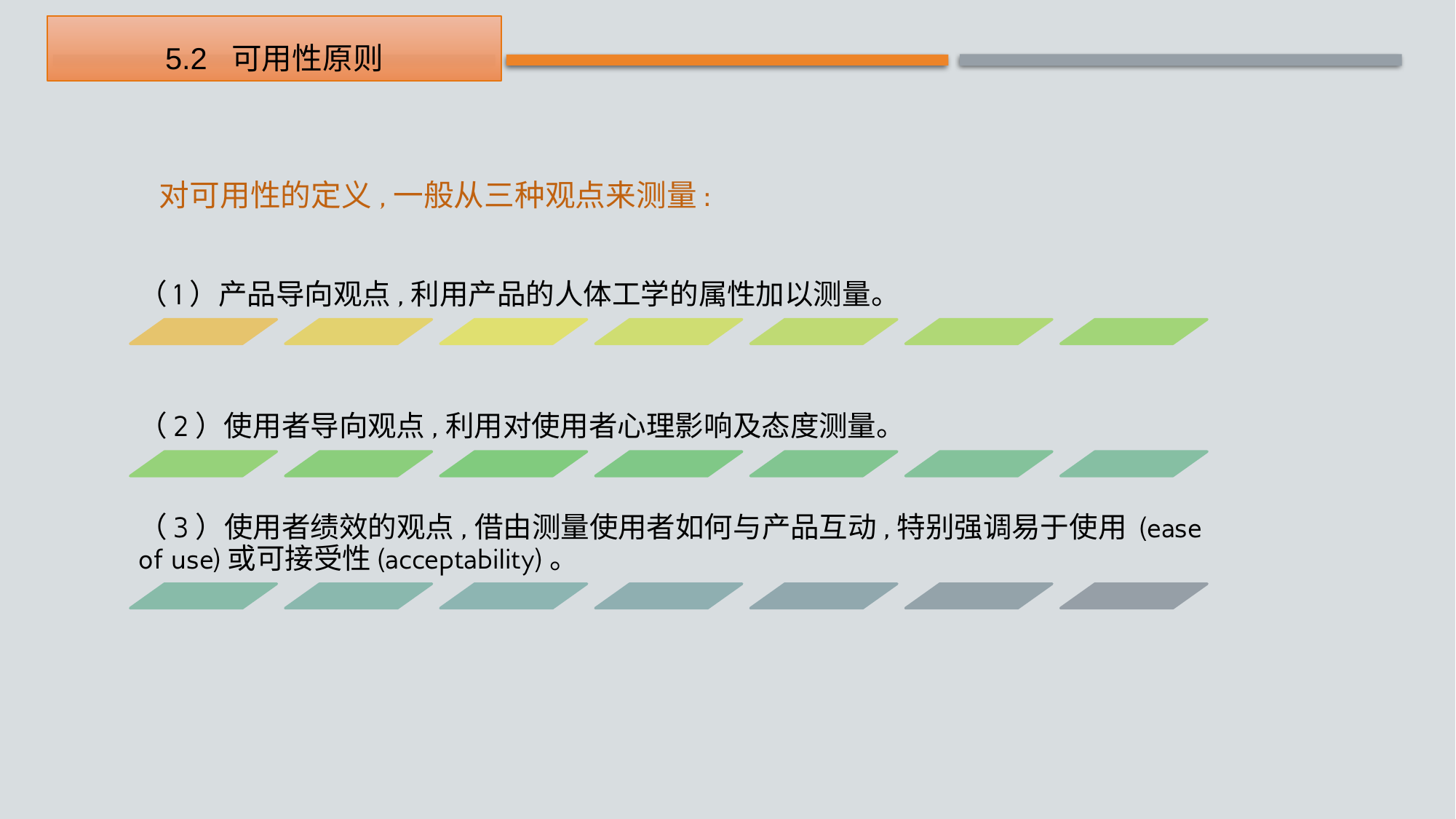

5.2  可用性原则
对可用性的定义,一般从三种观点来测量:
（1）产品导向观点,利用产品的人体工学的属性加以测量。
（2）使用者导向观点,利用对使用者心理影响及态度测量。
（3）使用者绩效的观点,借由测量使用者如何与产品互动,特别强调易于使用 (ease of use)或可接受性(acceptability)。